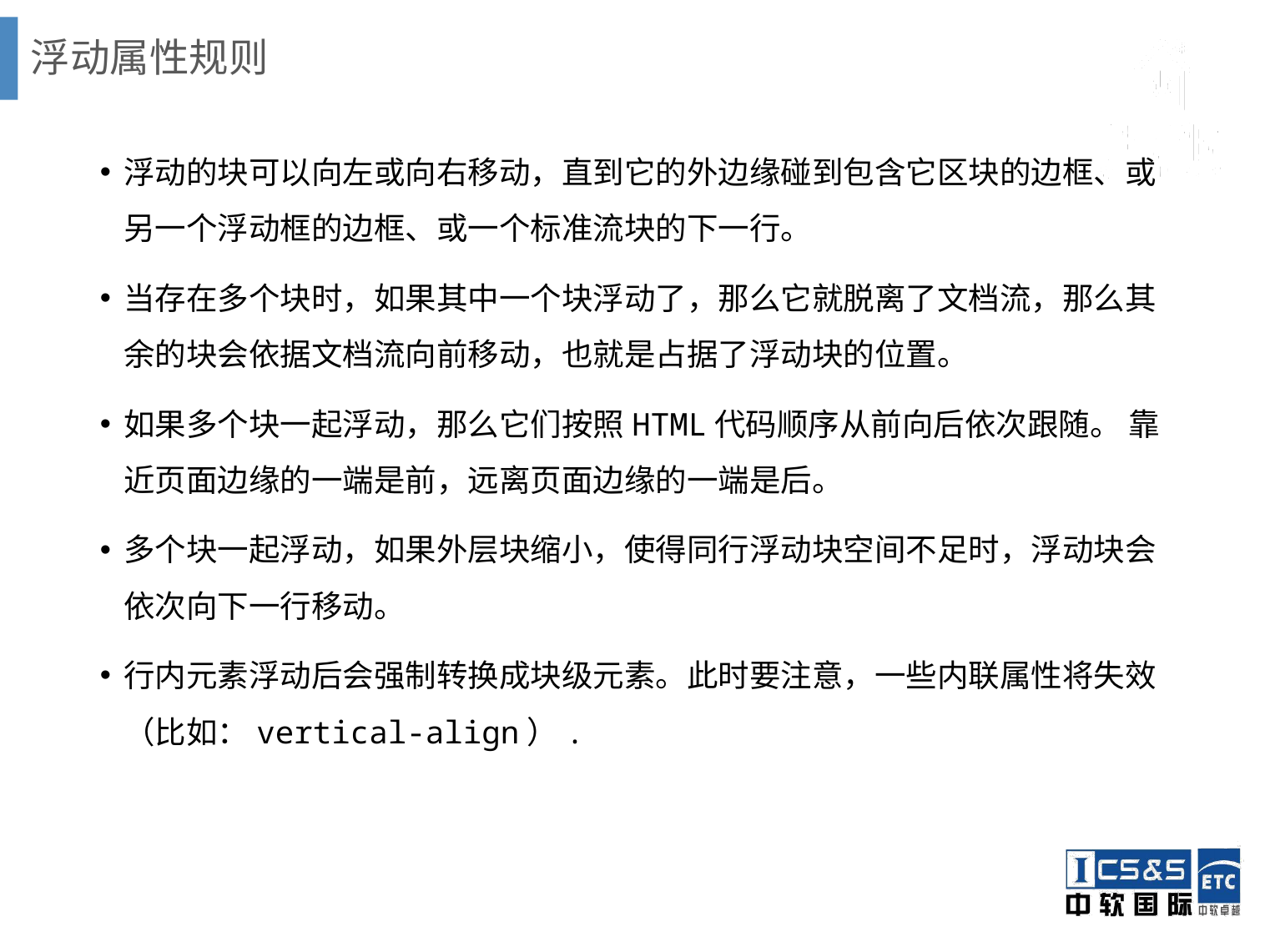

# 浮动属性规则
浮动的块可以向左或向右移动，直到它的外边缘碰到包含它区块的边框、或另一个浮动框的边框、或一个标准流块的下一行。
当存在多个块时，如果其中一个块浮动了，那么它就脱离了文档流，那么其余的块会依据文档流向前移动，也就是占据了浮动块的位置。
如果多个块一起浮动，那么它们按照HTML代码顺序从前向后依次跟随。 靠近页面边缘的一端是前，远离页面边缘的一端是后。
多个块一起浮动，如果外层块缩小，使得同行浮动块空间不足时，浮动块会依次向下一行移动。
行内元素浮动后会强制转换成块级元素。此时要注意，一些内联属性将失效（比如：vertical-align）.